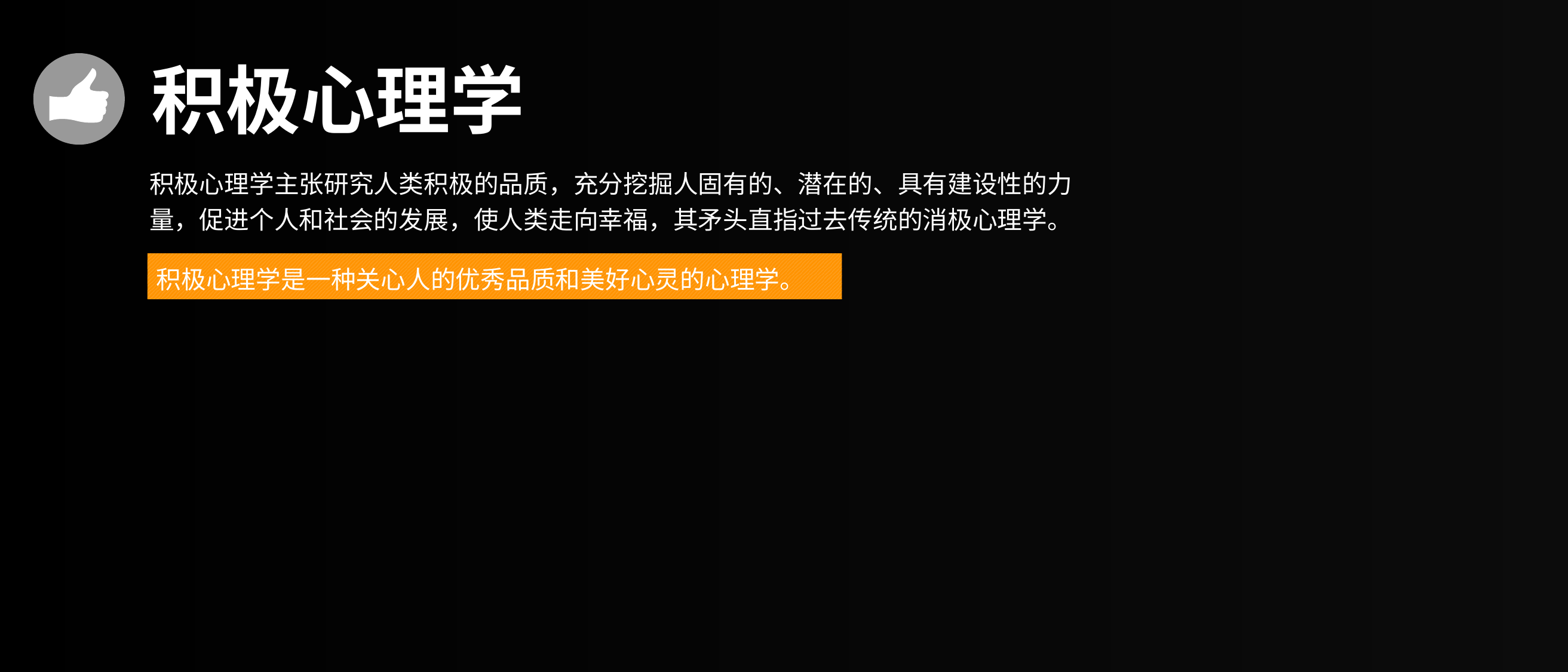

积极心理学

积极心理学主张研究人类积极的品质，充分挖掘人固有的、潜在的、具有建设性的力量，促进个人和社会的发展，使人类走向幸福，其矛头直指过去传统的消极心理学。

积极心理学是一种关心人的优秀品质和美好心灵的心理学。